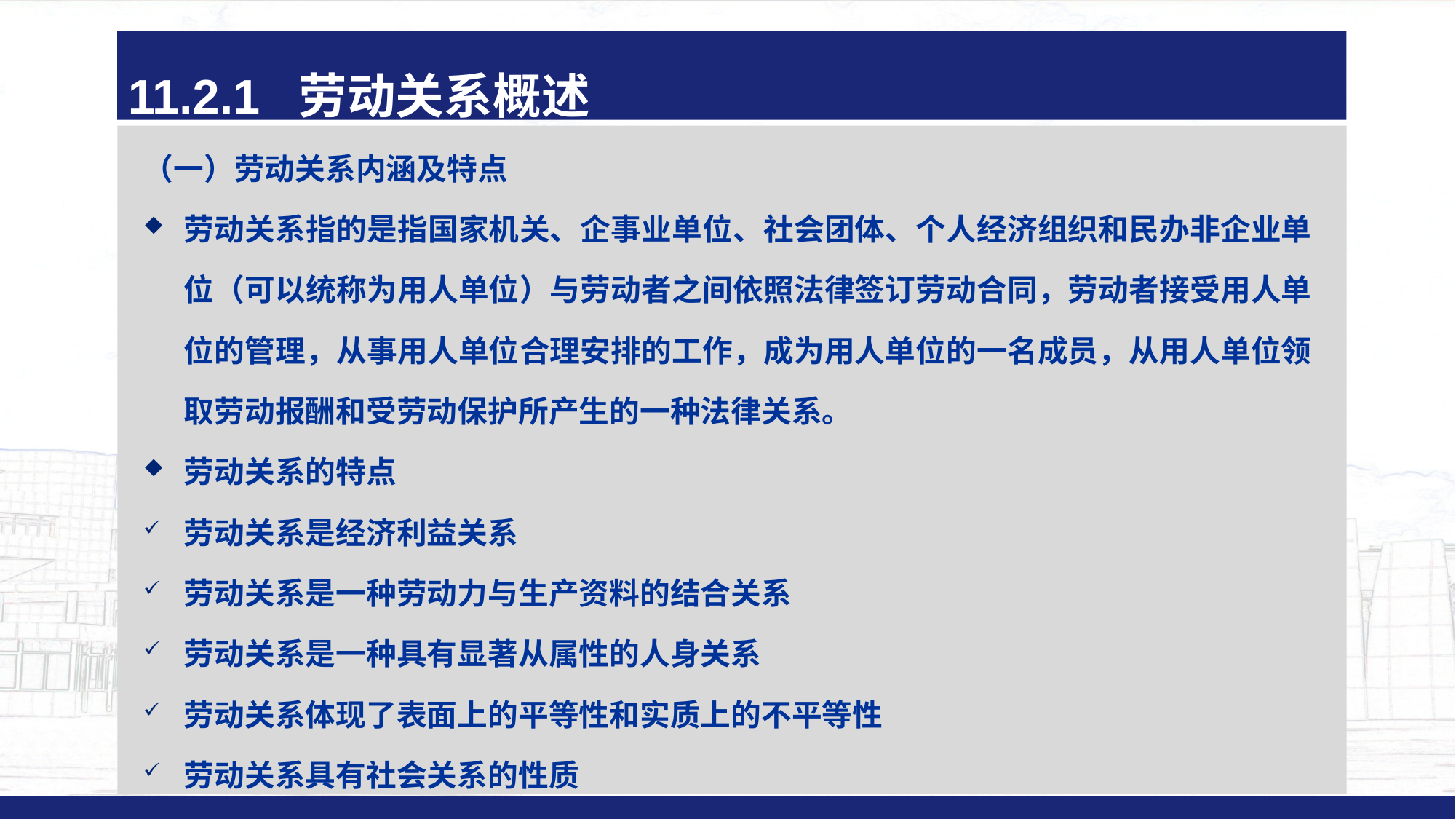

11.2.1  劳动关系概述
（一）劳动关系内涵及特点
劳动关系指的是指国家机关、企事业单位、社会团体、个人经济组织和民办非企业单位（可以统称为用人单位）与劳动者之间依照法律签订劳动合同，劳动者接受用人单位的管理，从事用人单位合理安排的工作，成为用人单位的一名成员，从用人单位领取劳动报酬和受劳动保护所产生的一种法律关系。
劳动关系的特点
劳动关系是经济利益关系
劳动关系是一种劳动力与生产资料的结合关系
劳动关系是一种具有显著从属性的人身关系
劳动关系体现了表面上的平等性和实质上的不平等性
劳动关系具有社会关系的性质